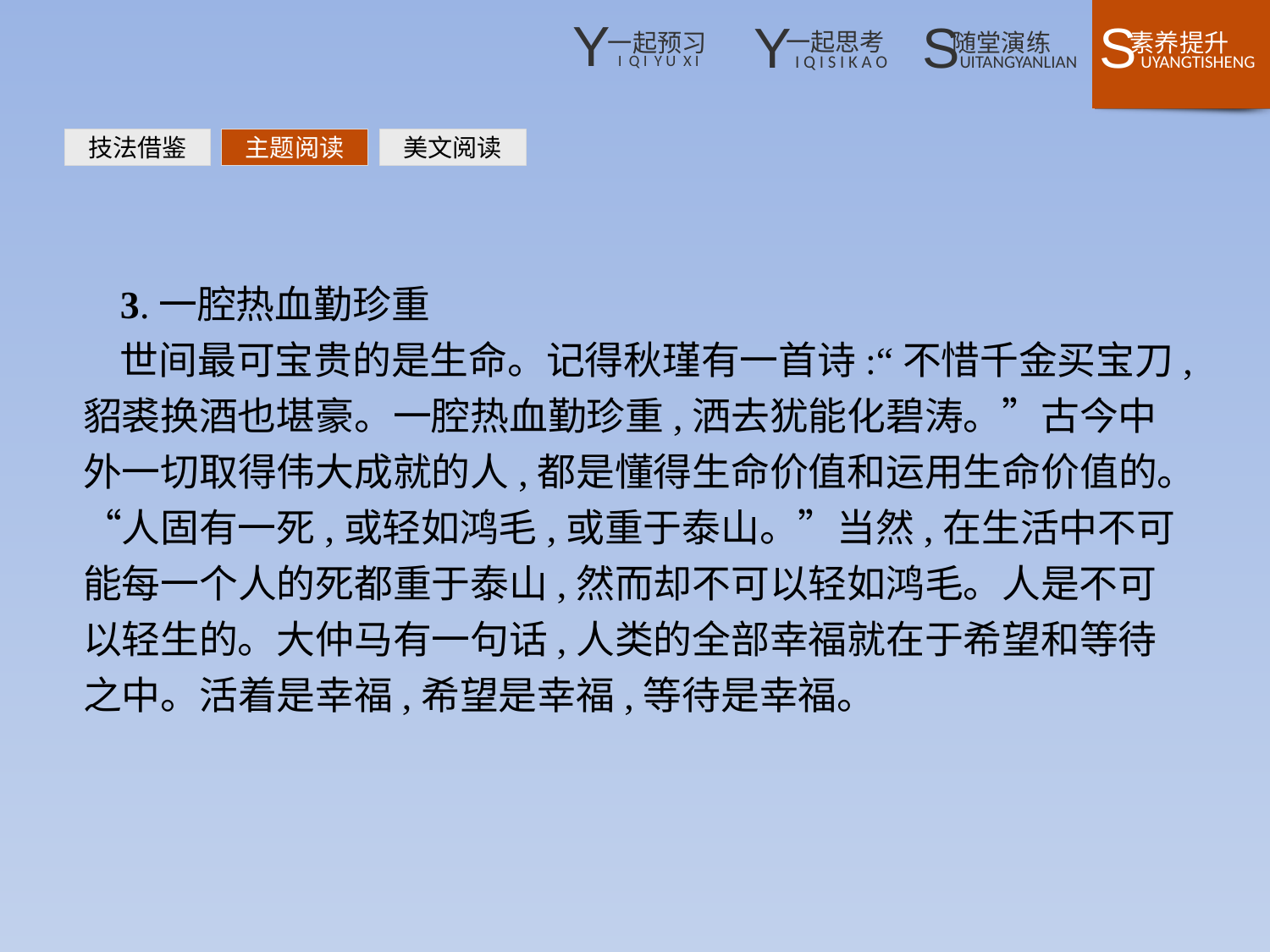

技法借鉴
主题阅读
美文阅读
3.一腔热血勤珍重
世间最可宝贵的是生命。记得秋瑾有一首诗:“不惜千金买宝刀,貂裘换酒也堪豪。一腔热血勤珍重,洒去犹能化碧涛。”古今中外一切取得伟大成就的人,都是懂得生命价值和运用生命价值的。“人固有一死,或轻如鸿毛,或重于泰山。”当然,在生活中不可能每一个人的死都重于泰山,然而却不可以轻如鸿毛。人是不可以轻生的。大仲马有一句话,人类的全部幸福就在于希望和等待之中。活着是幸福,希望是幸福,等待是幸福。